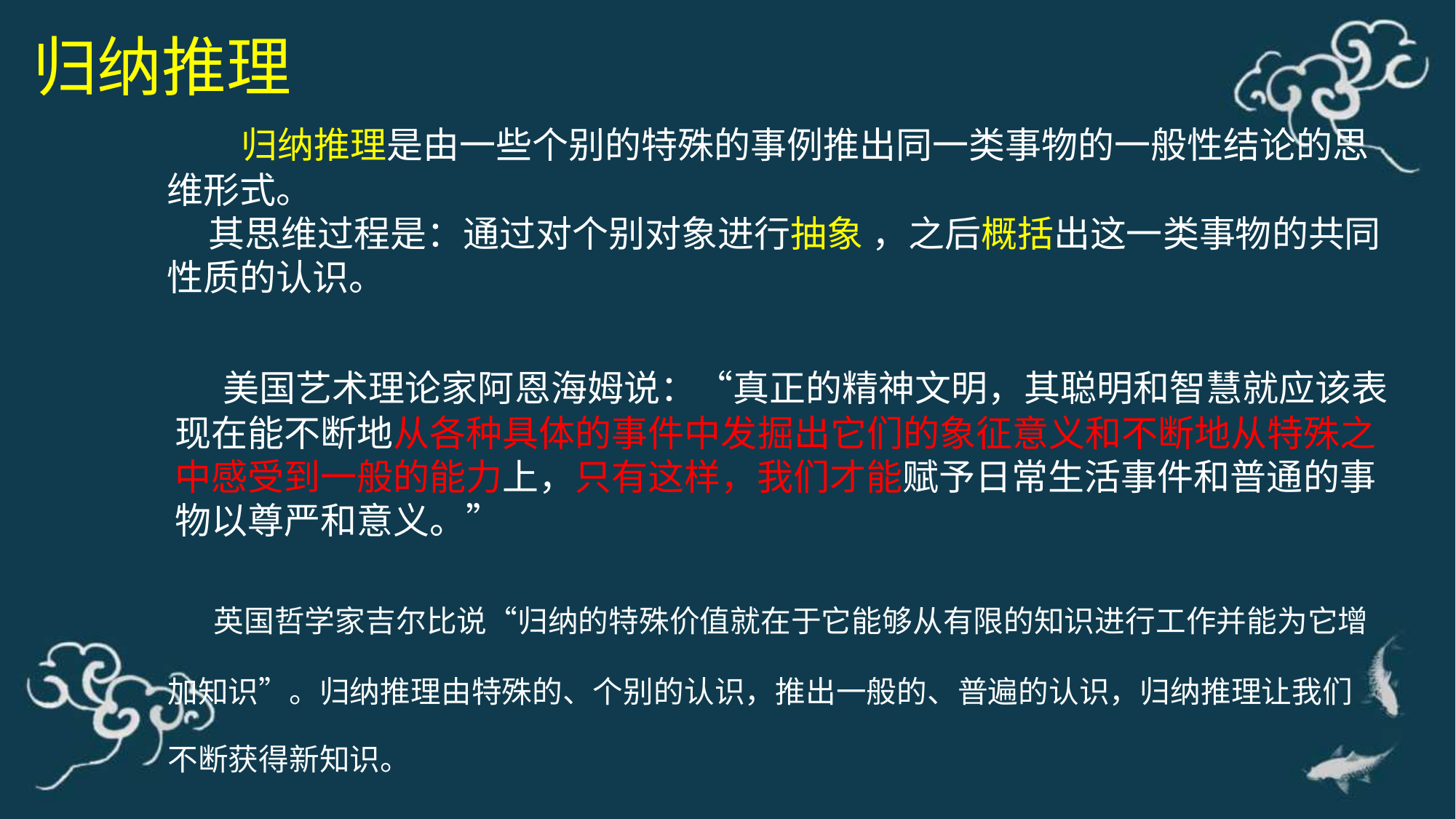

归纳推理
       归纳推理是由一些个别的特殊的事例推出同一类事物的一般性结论的思维形式。
    其思维过程是：通过对个别对象进行抽象 ，之后概括出这一类事物的共同性质的认识。
    美国艺术理论家阿恩海姆说：“真正的精神文明，其聪明和智慧就应该表现在能不断地从各种具体的事件中发掘出它们的象征意义和不断地从特殊之中感受到一般的能力上，只有这样，我们才能赋予日常生活事件和普通的事物以尊严和意义。”

    英国哲学家吉尔比说“归纳的特殊价值就在于它能够从有限的知识进行工作并能为它增加知识”。归纳推理由特殊的、个别的认识，推出一般的、普遍的认识，归纳推理让我们不断获得新知识。